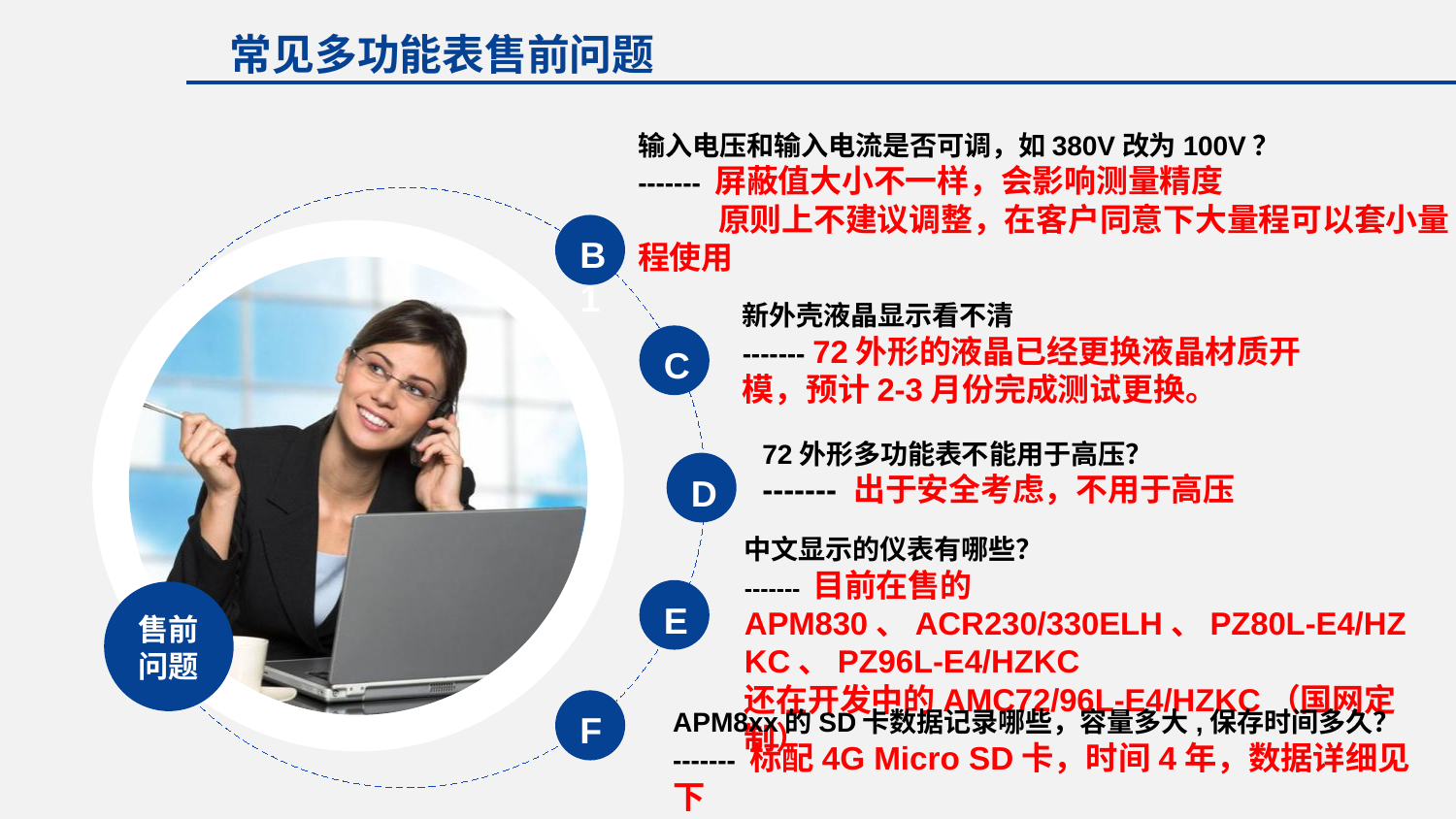

常见多功能表售前问题
输入电压和输入电流是否可调，如380V改为100V？
------- 屏蔽值大小不一样，会影响测量精度
          原则上不建议调整，在客户同意下大量程可以套小量程使用

B1

新外壳液晶显示看不清
------- 72外形的液晶已经更换液晶材质开模，预计2-3月份完成测试更换。
C
72外形多功能表不能用于高压？
------- 出于安全考虑，不用于高压
D
中文显示的仪表有哪些？
------- 目前在售的APM830、ACR230/330ELH、PZ80L-E4/HZKC、PZ96L-E4/HZKC
还在开发中的AMC72/96L-E4/HZKC（国网定制）
E

售前问题
F
APM8xx的SD卡数据记录哪些，容量多大,保存时间多久？
------- 标配4G Micro SD卡，时间4年，数据详细见下